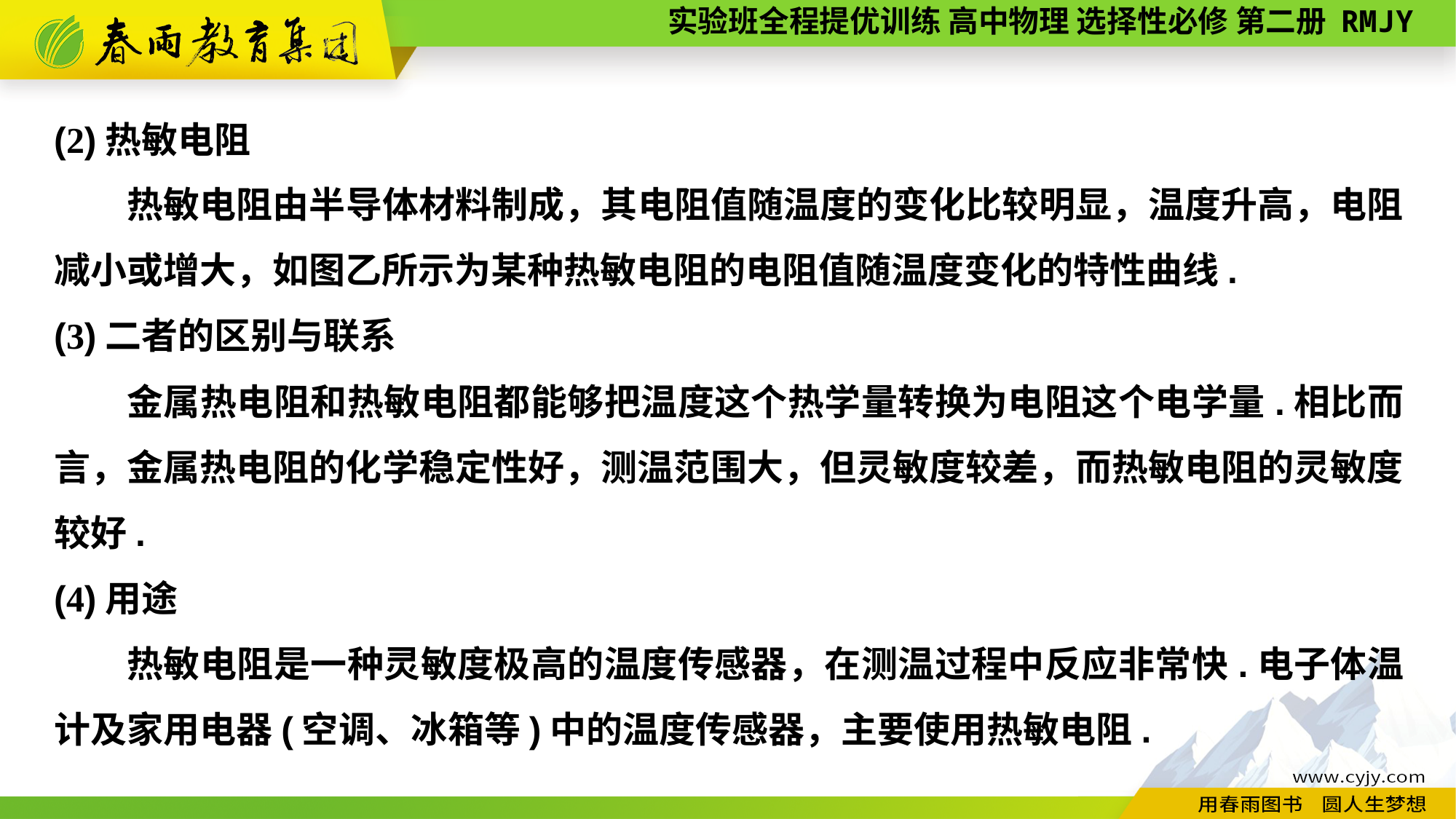

(2)热敏电阻
热敏电阻由半导体材料制成，其电阻值随温度的变化比较明显，温度升高，电阻减小或增大，如图乙所示为某种热敏电阻的电阻值随温度变化的特性曲线.
(3)二者的区别与联系
金属热电阻和热敏电阻都能够把温度这个热学量转换为电阻这个电学量.相比而言，金属热电阻的化学稳定性好，测温范围大，但灵敏度较差，而热敏电阻的灵敏度较好.
(4)用途
热敏电阻是一种灵敏度极高的温度传感器，在测温过程中反应非常快.电子体温计及家用电器(空调、冰箱等)中的温度传感器，主要使用热敏电阻.